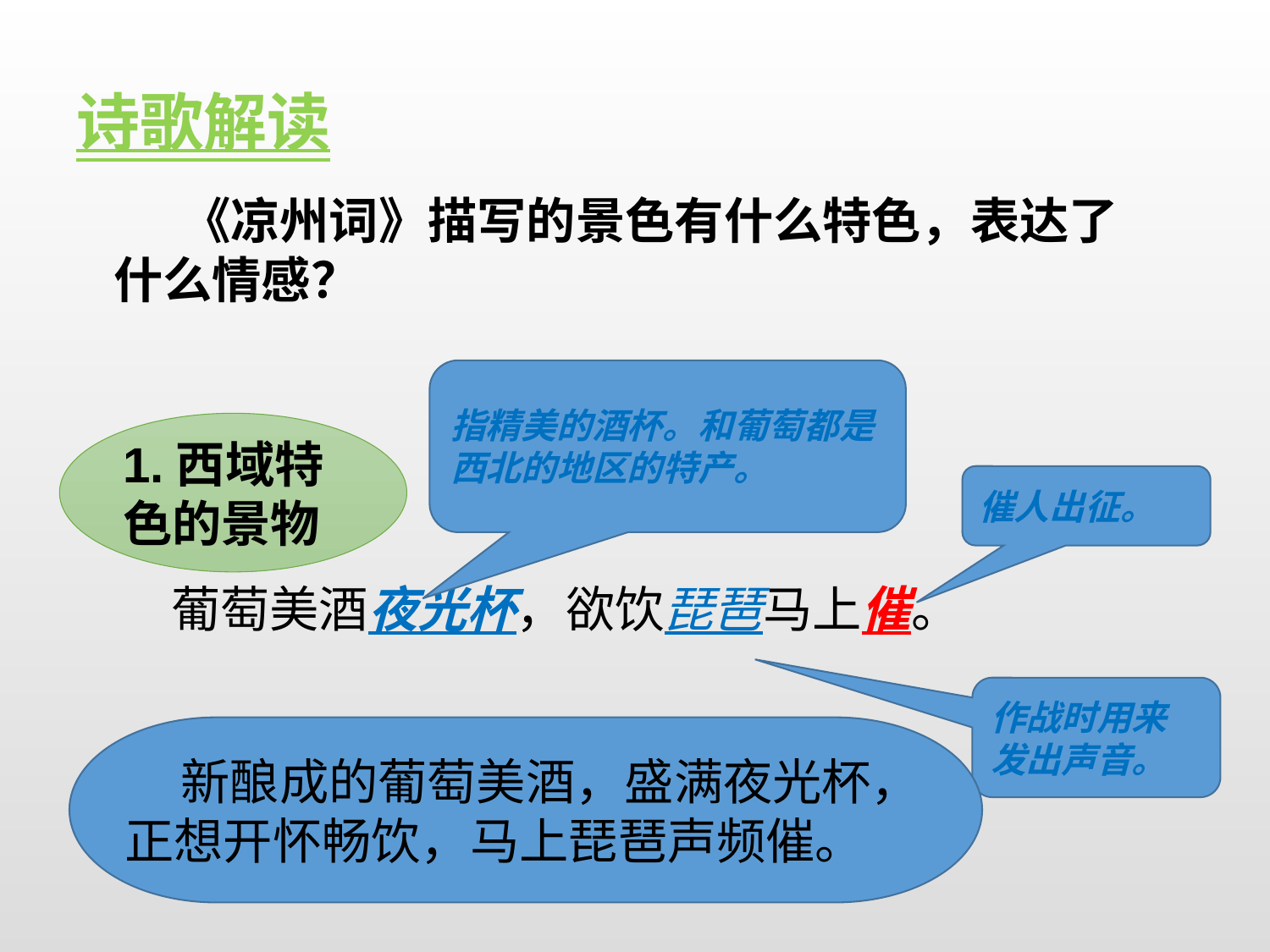

诗歌解读
     《凉州词》描写的景色有什么特色，表达了什么情感？
指精美的酒杯。和葡萄都是西北的地区的特产。
1.西域特色的景物
催人出征。
葡萄美酒夜光杯，欲饮琵琶马上催。
作战时用来发出声音。

    新酿成的葡萄美酒，盛满夜光杯，正想开怀畅饮，马上琵琶声频催。